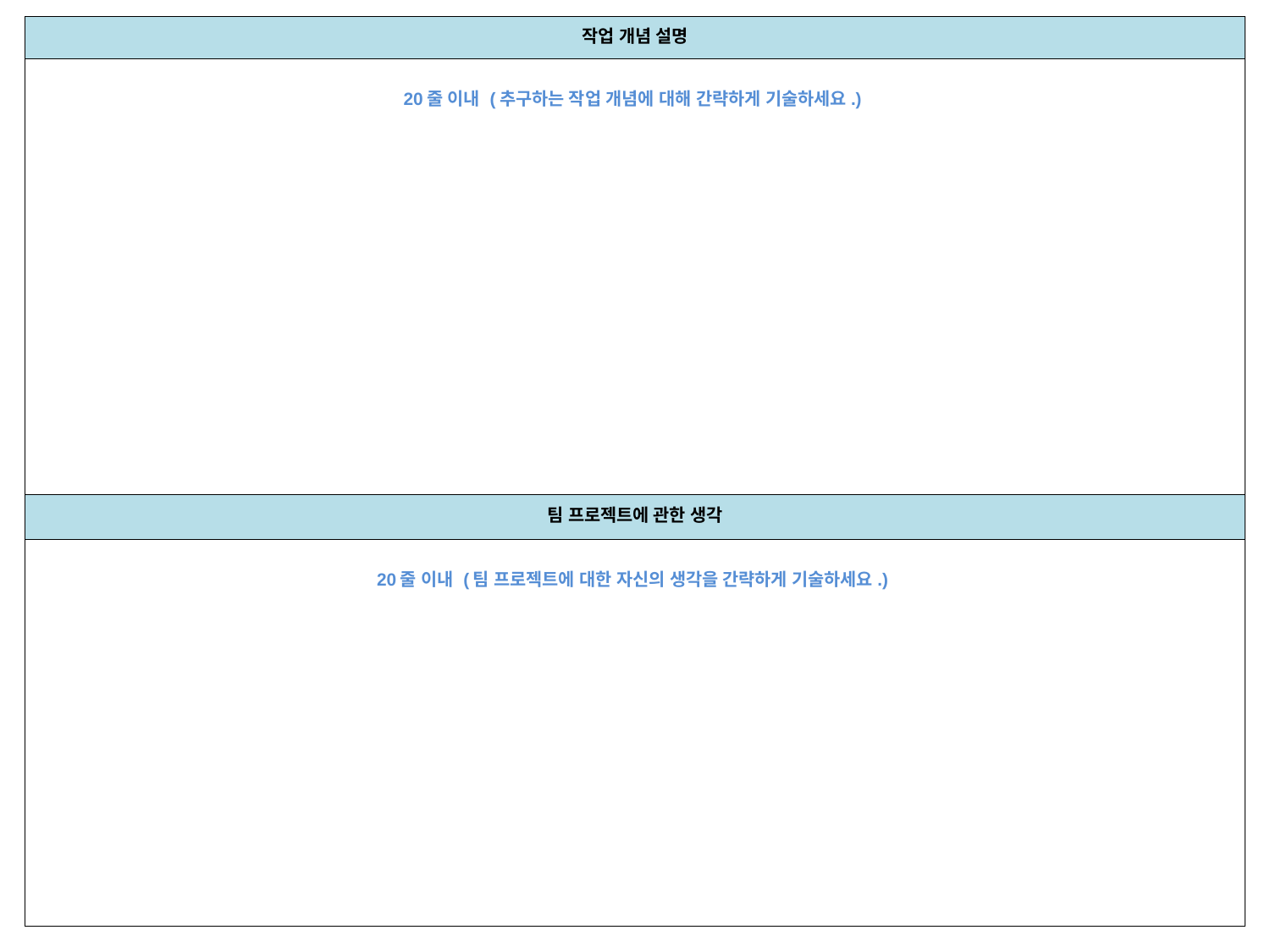

| 작업 개념 설명 |
| --- |
| 20줄 이내 (추구하는 작업 개념에 대해 간략하게 기술하세요.) |
| 팀 프로젝트에 관한 생각 |
| 20줄 이내 (팀 프로젝트에 대한 자신의 생각을 간략하게 기술하세요.) |